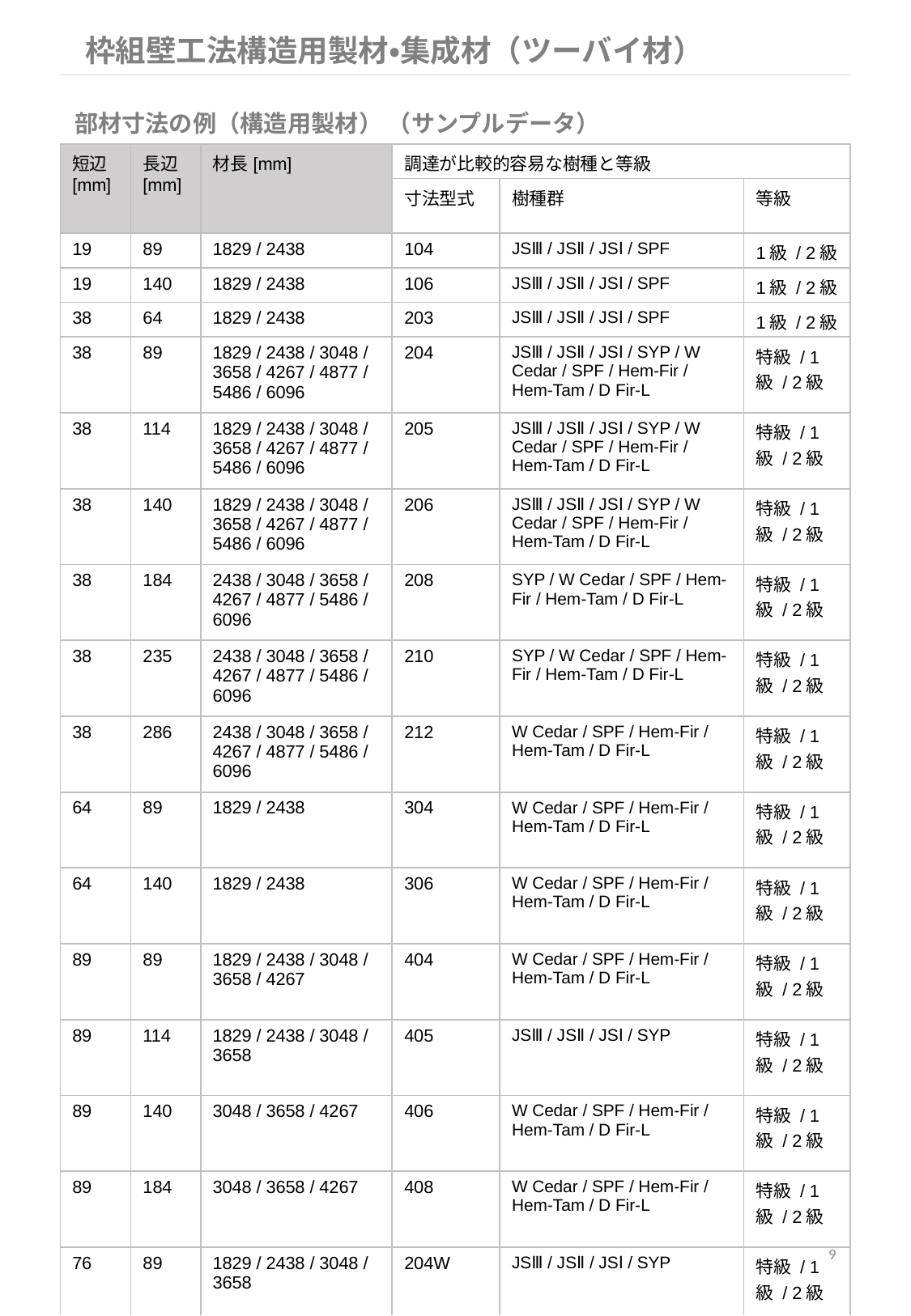

枠組壁工法構造用製材・集成材（ツーバイ材）
部材寸法の例（構造用製材） （サンプルデータ）
| 短辺[mm] | 長辺[mm] | 材長[mm] | 調達が比較的容易な樹種と等級 |  |  |
| --- | --- | --- | --- | --- | --- |
| 短辺 | 長辺 | 材長 | 寸法型式 | 樹種群 | 等級 |
| 19 | 89 | 1829 / 2438 | 104 | JSⅢ / JSⅡ / JSⅠ / SPF | 1級 / 2級 |
| 19 | 140 | 1829 / 2438 | 106 | JSⅢ / JSⅡ / JSⅠ / SPF | 1級 / 2級 |
| 38 | 64 | 1829 / 2438 | 203 | JSⅢ / JSⅡ / JSⅠ / SPF | 1級 / 2級 |
| 38 | 89 | 1829 / 2438 / 3048 / 3658 / 4267 / 4877 / 5486 / 6096 | 204 | JSⅢ / JSⅡ / JSⅠ / SYP / W Cedar / SPF / Hem-Fir / Hem-Tam / D Fir-L | 特級 / 1級 / 2級 |
| 38 | 114 | 1829 / 2438 / 3048 / 3658 / 4267 / 4877 / 5486 / 6096 | 205 | JSⅢ / JSⅡ / JSⅠ / SYP / W Cedar / SPF / Hem-Fir / Hem-Tam / D Fir-L | 特級 / 1級 / 2級 |
| 38 | 140 | 1829 / 2438 / 3048 / 3658 / 4267 / 4877 / 5486 / 6096 | 206 | JSⅢ / JSⅡ / JSⅠ / SYP / W Cedar / SPF / Hem-Fir / Hem-Tam / D Fir-L | 特級 / 1級 / 2級 |
| 38 | 184 | 2438 / 3048 / 3658 / 4267 / 4877 / 5486 / 6096 | 208 | SYP / W Cedar / SPF / Hem-Fir / Hem-Tam / D Fir-L | 特級 / 1級 / 2級 |
| 38 | 235 | 2438 / 3048 / 3658 / 4267 / 4877 / 5486 / 6096 | 210 | SYP / W Cedar / SPF / Hem-Fir / Hem-Tam / D Fir-L | 特級 / 1級 / 2級 |
| 38 | 286 | 2438 / 3048 / 3658 / 4267 / 4877 / 5486 / 6096 | 212 | W Cedar / SPF / Hem-Fir / Hem-Tam / D Fir-L | 特級 / 1級 / 2級 |
| 64 | 89 | 1829 / 2438 | 304 | W Cedar / SPF / Hem-Fir / Hem-Tam / D Fir-L | 特級 / 1級 / 2級 |
| 64 | 140 | 1829 / 2438 | 306 | W Cedar / SPF / Hem-Fir / Hem-Tam / D Fir-L | 特級 / 1級 / 2級 |
| 89 | 89 | 1829 / 2438 / 3048 / 3658 / 4267 | 404 | W Cedar / SPF / Hem-Fir / Hem-Tam / D Fir-L | 特級 / 1級 / 2級 |
| 89 | 114 | 1829 / 2438 / 3048 / 3658 | 405 | JSⅢ / JSⅡ / JSⅠ / SYP | 特級 / 1級 / 2級 |
| 89 | 140 | 3048 / 3658 / 4267 | 406 | W Cedar / SPF / Hem-Fir / Hem-Tam / D Fir-L | 特級 / 1級 / 2級 |
| 89 | 184 | 3048 / 3658 / 4267 | 408 | W Cedar / SPF / Hem-Fir / Hem-Tam / D Fir-L | 特級 / 1級 / 2級 |
| 76 | 89 | 1829 / 2438 / 3048 / 3658 | 204W | JSⅢ / JSⅡ / JSⅠ / SYP | 特級 / 1級 / 2級 |
9